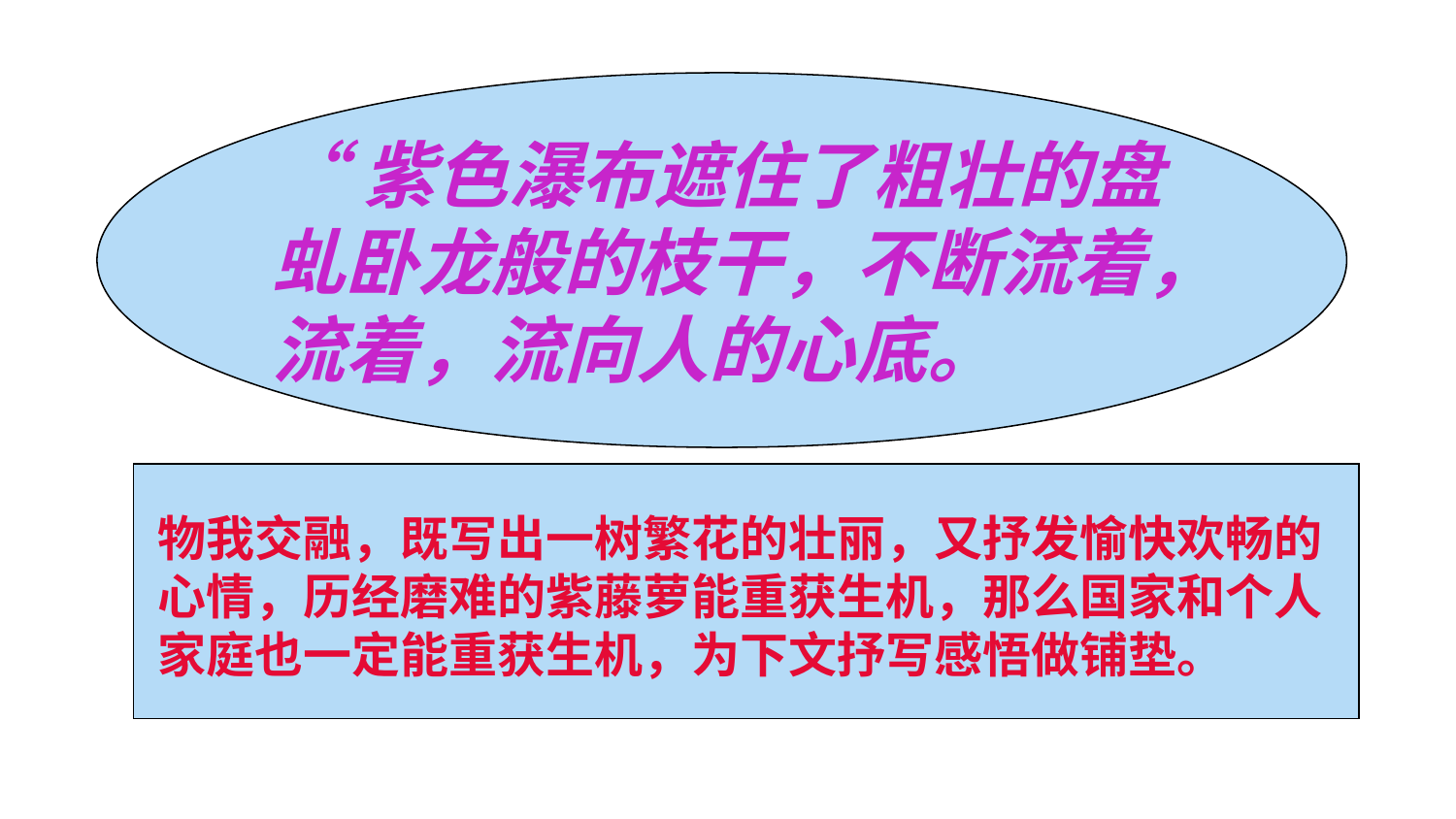

“紫色瀑布遮住了粗壮的盘虬卧龙般的枝干，不断流着，流着，流向人的心底。

物我交融，既写出一树繁花的壮丽，又抒发愉快欢畅的心情，历经磨难的紫藤萝能重获生机，那么国家和个人家庭也一定能重获生机，为下文抒写感悟做铺垫。